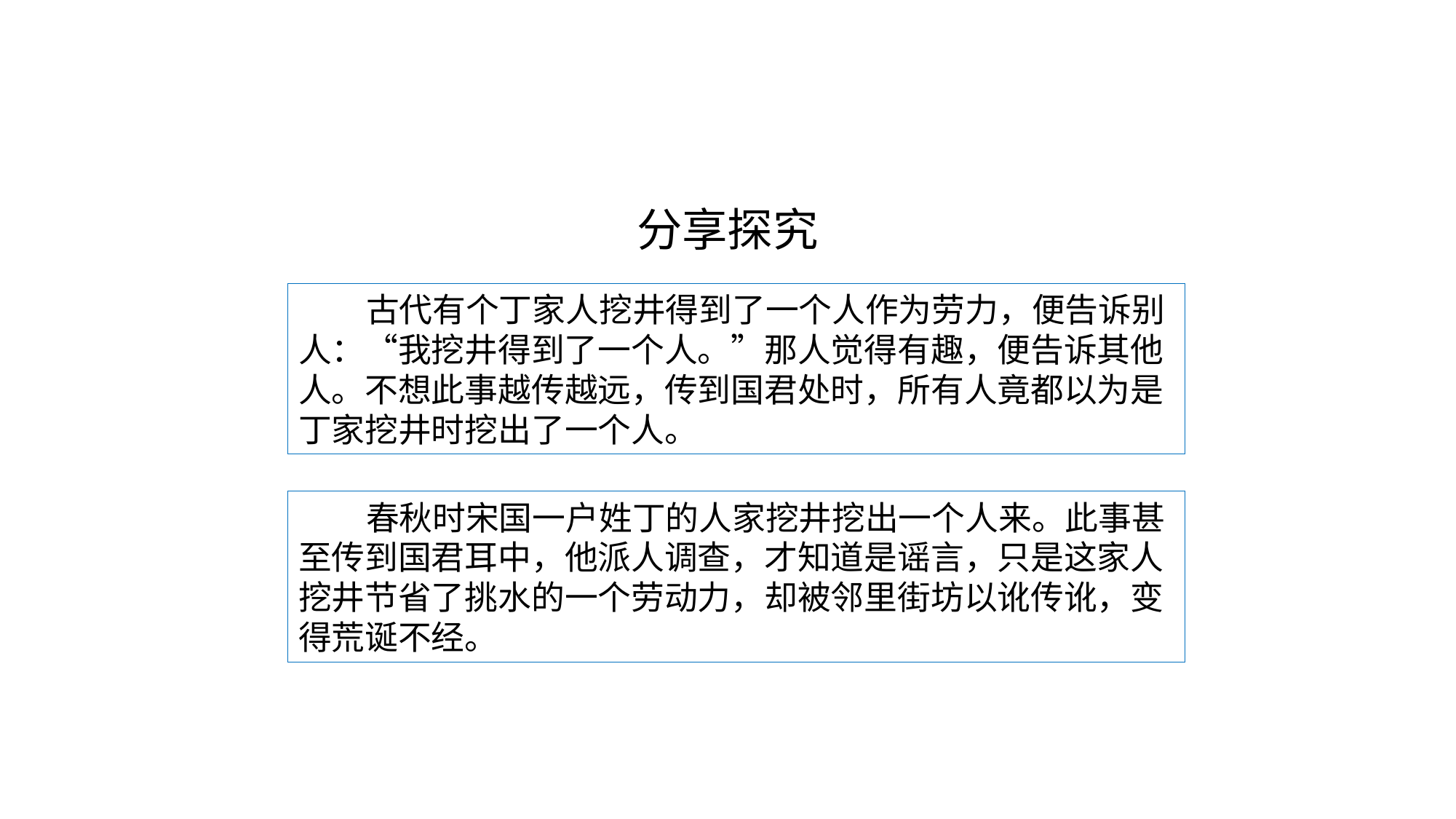

# 分享探究
        古代有个丁家人挖井得到了一个人作为劳力，便告诉别人：“我挖井得到了一个人。”那人觉得有趣，便告诉其他人。不想此事越传越远，传到国君处时，所有人竟都以为是丁家挖井时挖出了一个人。
        春秋时宋国一户姓丁的人家挖井挖出一个人来。此事甚至传到国君耳中，他派人调查，才知道是谣言，只是这家人挖井节省了挑水的一个劳动力，却被邻里街坊以讹传讹，变得荒诞不经。